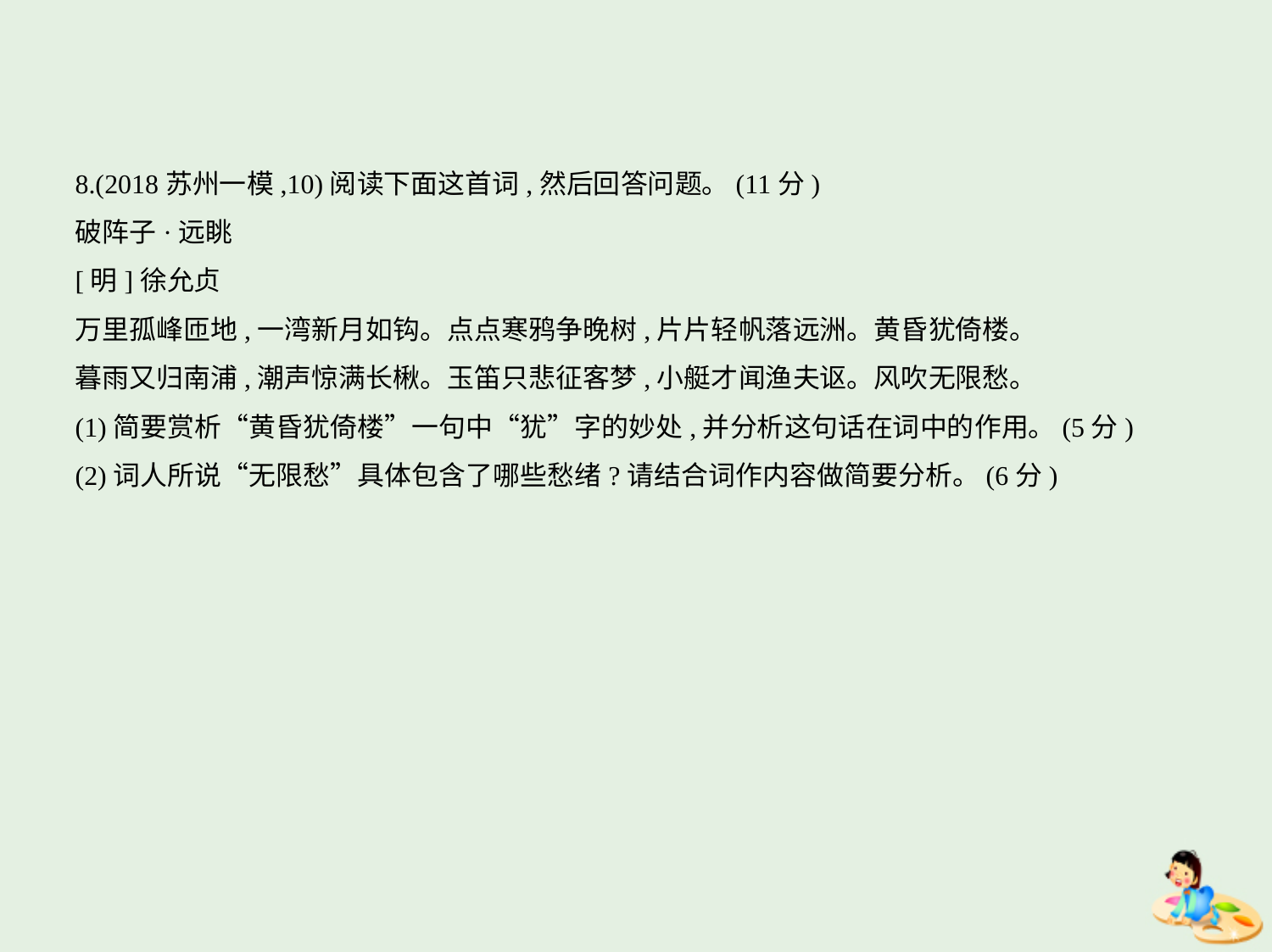

8.(2018苏州一模,10)阅读下面这首词,然后回答问题。(11分)
破阵子·远眺
[明]徐允贞
万里孤峰匝地,一湾新月如钩。点点寒鸦争晚树,片片轻帆落远洲。黄昏犹倚楼。
暮雨又归南浦,潮声惊满长楸。玉笛只悲征客梦,小艇才闻渔夫讴。风吹无限愁。
(1)简要赏析“黄昏犹倚楼”一句中“犹”字的妙处,并分析这句话在词中的作用。(5分)
(2)词人所说“无限愁”具体包含了哪些愁绪?请结合词作内容做简要分析。(6分)